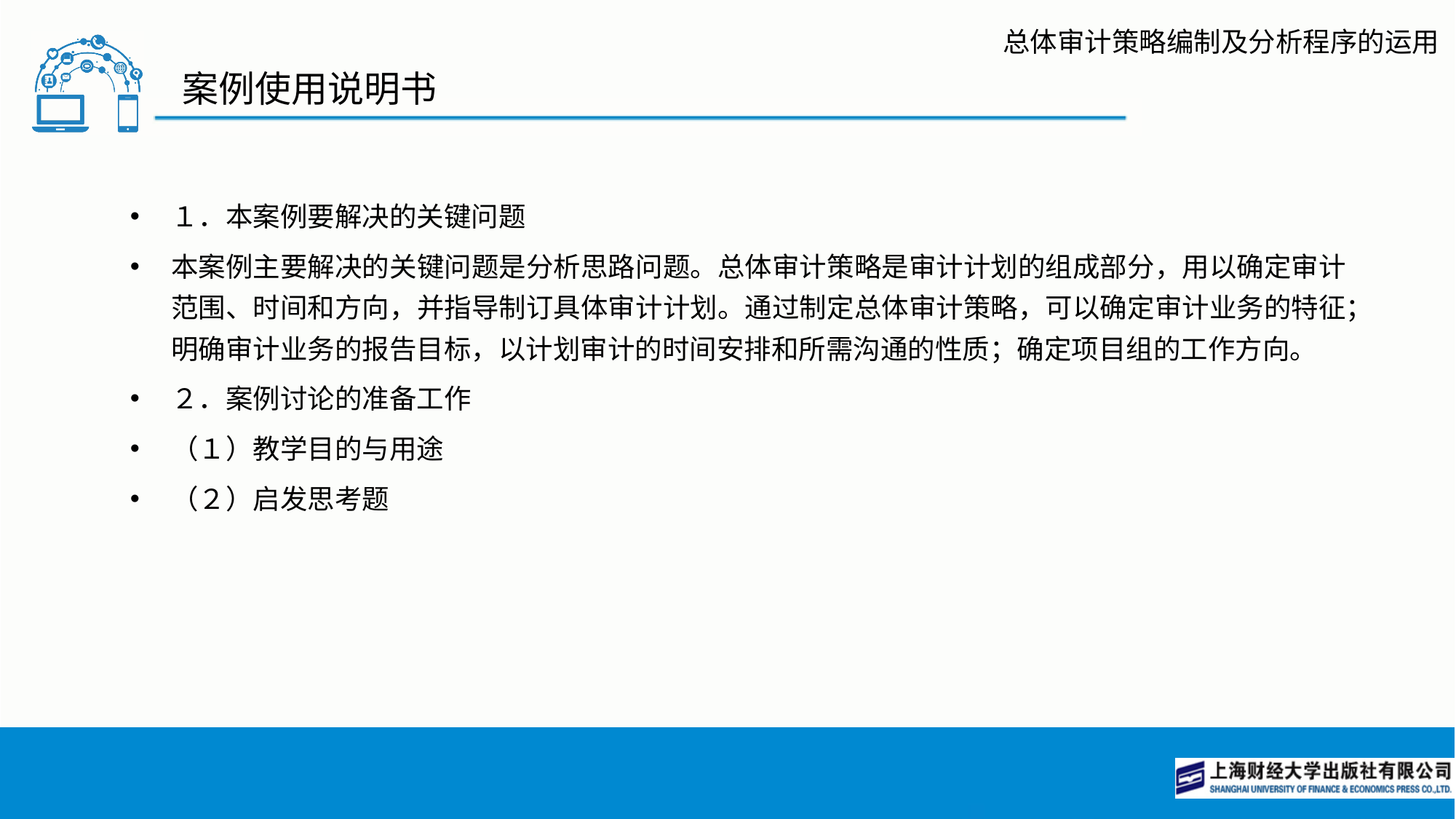

总体审计策略编制及分析程序的运用
# 案例使用说明书
１．本案例要解决的关键问题
本案例主要解决的关键问题是分析思路问题。总体审计策略是审计计划的组成部分，用以确定审计范围、时间和方向，并指导制订具体审计计划。通过制定总体审计策略，可以确定审计业务的特征；明确审计业务的报告目标，以计划审计的时间安排和所需沟通的性质；确定项目组的工作方向。
２．案例讨论的准备工作
（１）教学目的与用途
（２）启发思考题